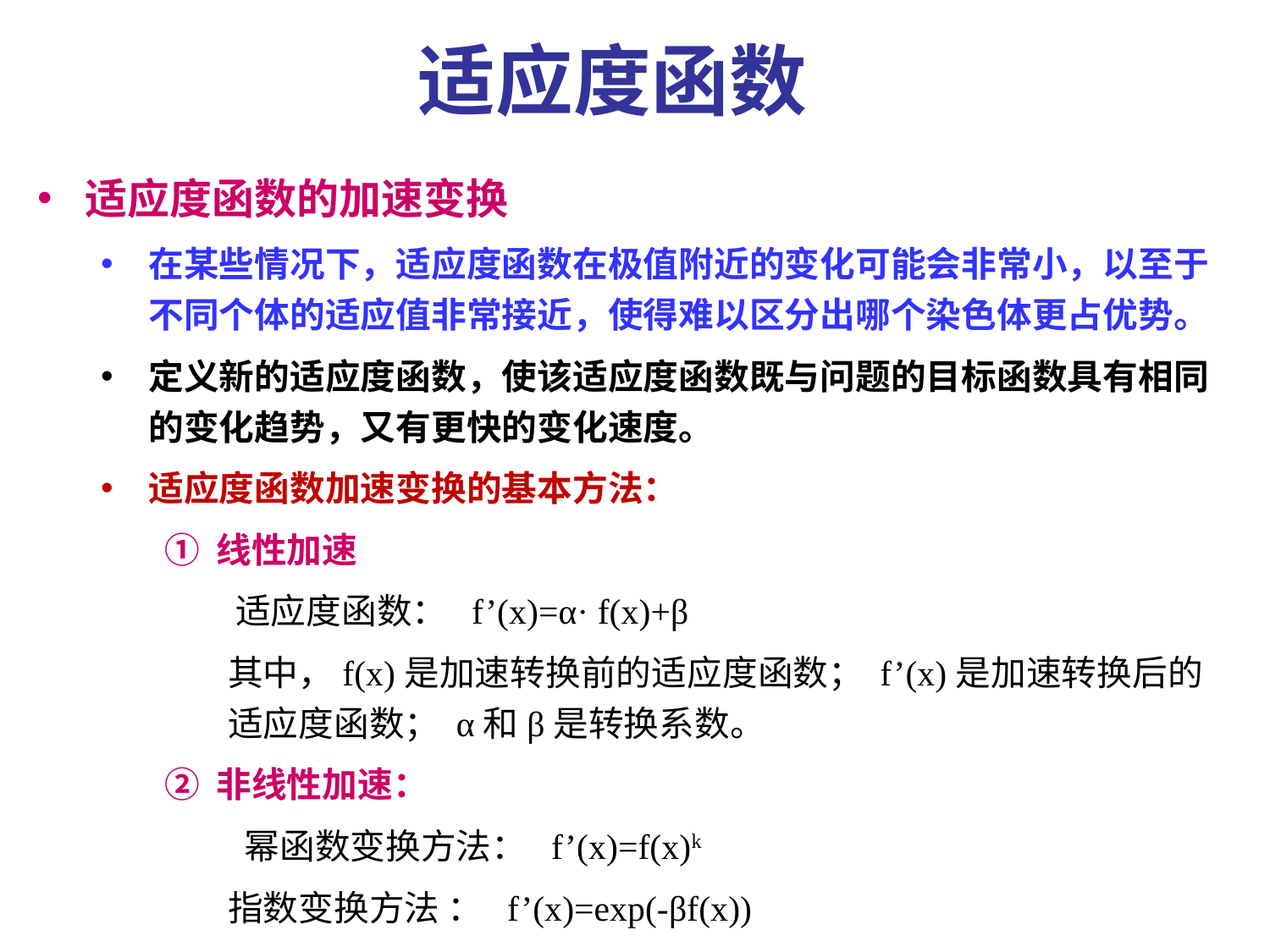

适应度函数
适应度函数的加速变换
在某些情况下，适应度函数在极值附近的变化可能会非常小，以至于不同个体的适应值非常接近，使得难以区分出哪个染色体更占优势。
定义新的适应度函数，使该适应度函数既与问题的目标函数具有相同的变化趋势，又有更快的变化速度。
适应度函数加速变换的基本方法：
① 线性加速
        适应度函数：  f’(x)=α· f(x)+β
其中，f(x)是加速转换前的适应度函数； f’(x)是加速转换后的适应度函数； α和β是转换系数。
② 非线性加速：
 幂函数变换方法：  f’(x)=f(x)k
指数变换方法 ：  f’(x)=exp(-βf(x))